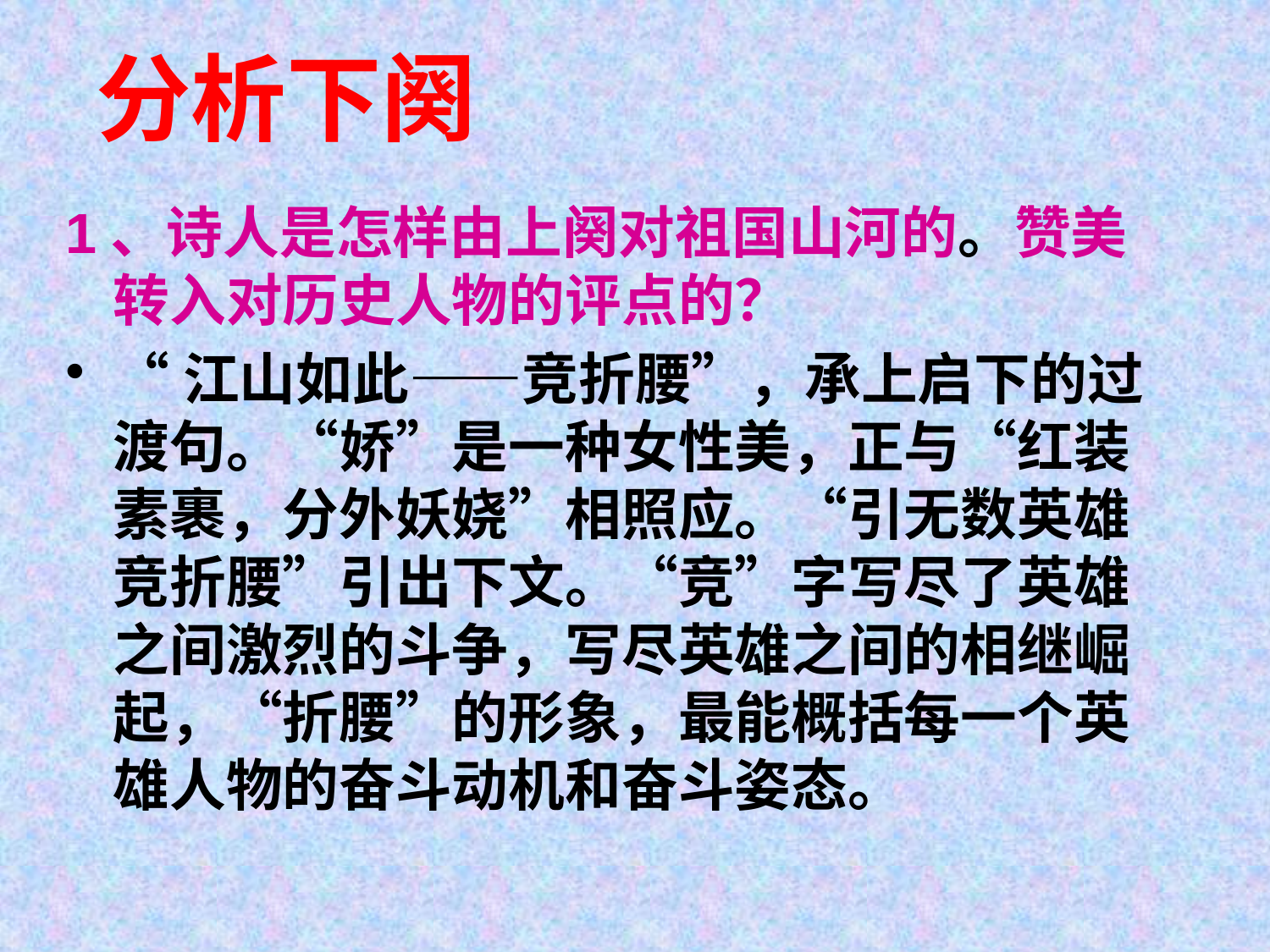

分析下阕
1、诗人是怎样由上阕对祖国山河的。赞美转入对历史人物的评点的？
“江山如此——竞折腰”，承上启下的过渡句。“娇”是一种女性美，正与“红装素裹，分外妖娆”相照应。“引无数英雄竞折腰”引出下文。“竞”字写尽了英雄之间激烈的斗争，写尽英雄之间的相继崛起，“折腰”的形象，最能概括每一个英雄人物的奋斗动机和奋斗姿态。